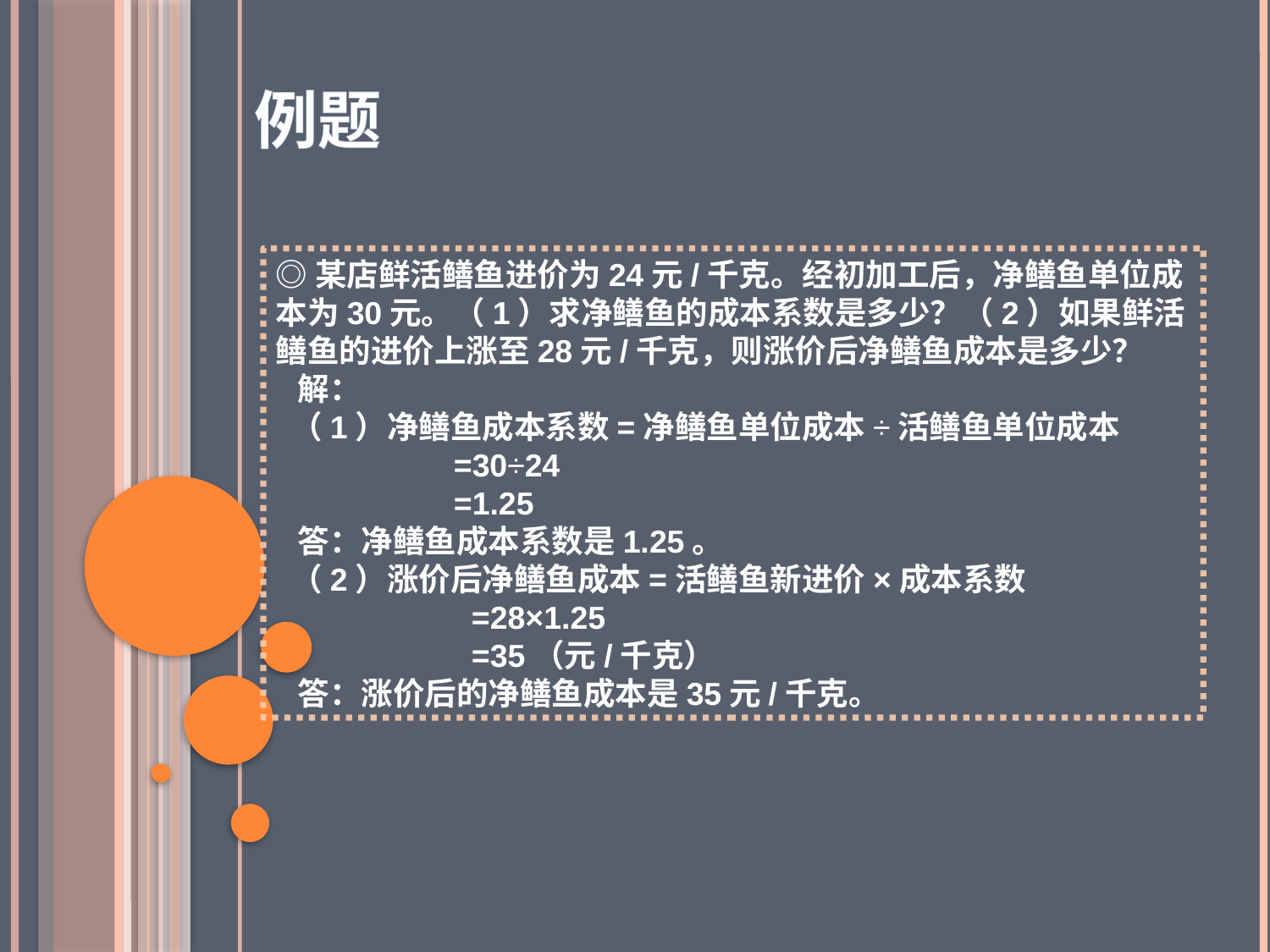

例题
◎某店鲜活鳝鱼进价为24元/千克。经初加工后，净鳝鱼单位成本为30元。（1）求净鳝鱼的成本系数是多少？（2）如果鲜活鳝鱼的进价上涨至28元/千克，则涨价后净鳝鱼成本是多少？
  解：
 （1）净鳝鱼成本系数=净鳝鱼单位成本÷活鳝鱼单位成本
                    =30÷24
                    =1.25
  答：净鳝鱼成本系数是1.25。
 （2）涨价后净鳝鱼成本=活鳝鱼新进价×成本系数
                      =28×1.25
                      =35（元/千克）
  答：涨价后的净鳝鱼成本是35元/千克。